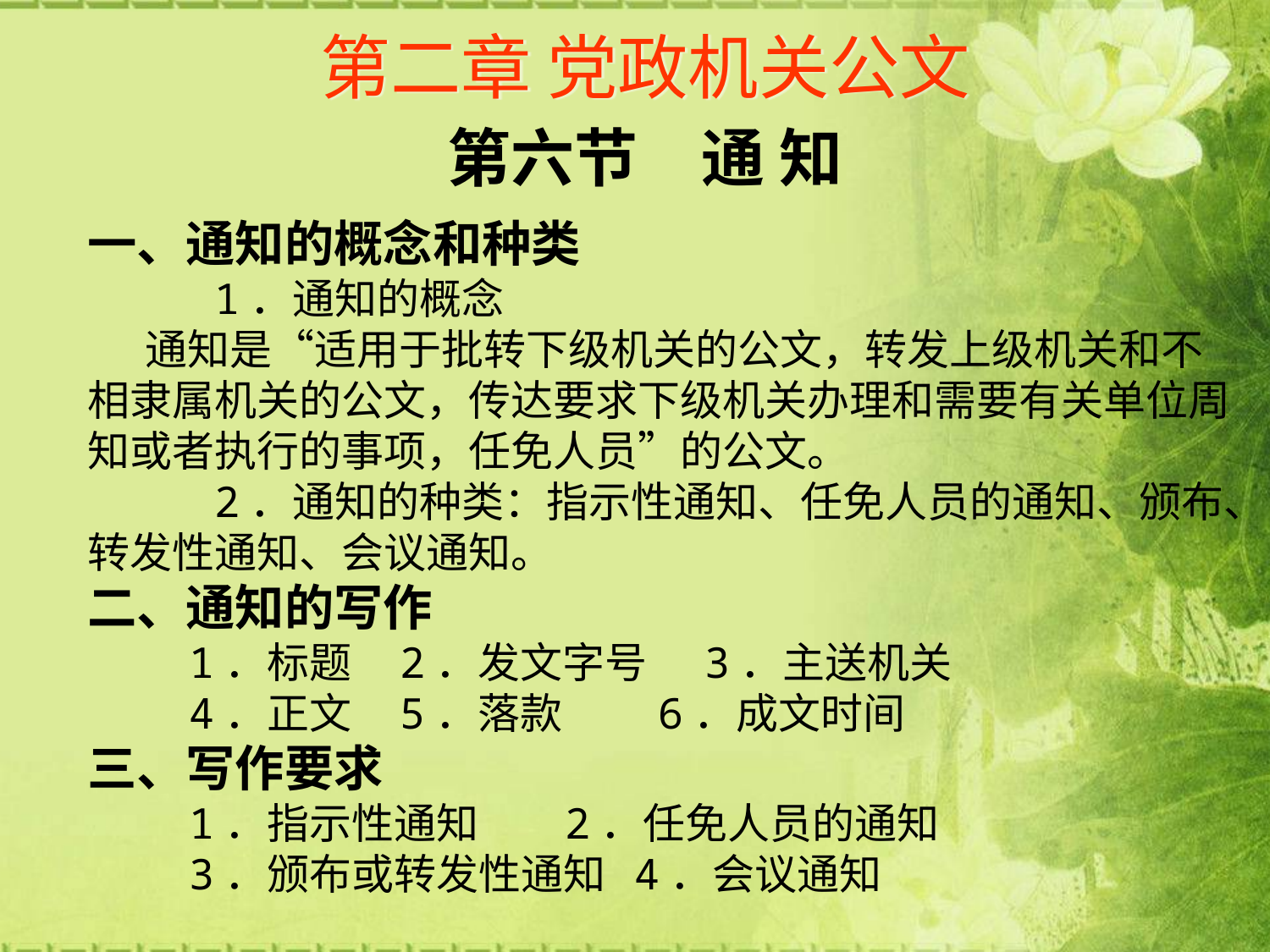

# 第二章 党政机关公文
第六节　通 知
一、通知的概念和种类
     1．通知的概念
     通知是“适用于批转下级机关的公文，转发上级机关和不相隶属机关的公文，传达要求下级机关办理和需要有关单位周知或者执行的事项，任免人员”的公文。
     2．通知的种类：指示性通知、任免人员的通知、颁布、转发性通知、会议通知。
二、通知的写作
    1．标题    2．发文字号     3．主送机关
    4．正文    5．落款         6．成文时间
三、写作要求
    1．指示性通知        2．任免人员的通知
    3．颁布或转发性通知  4．会议通知